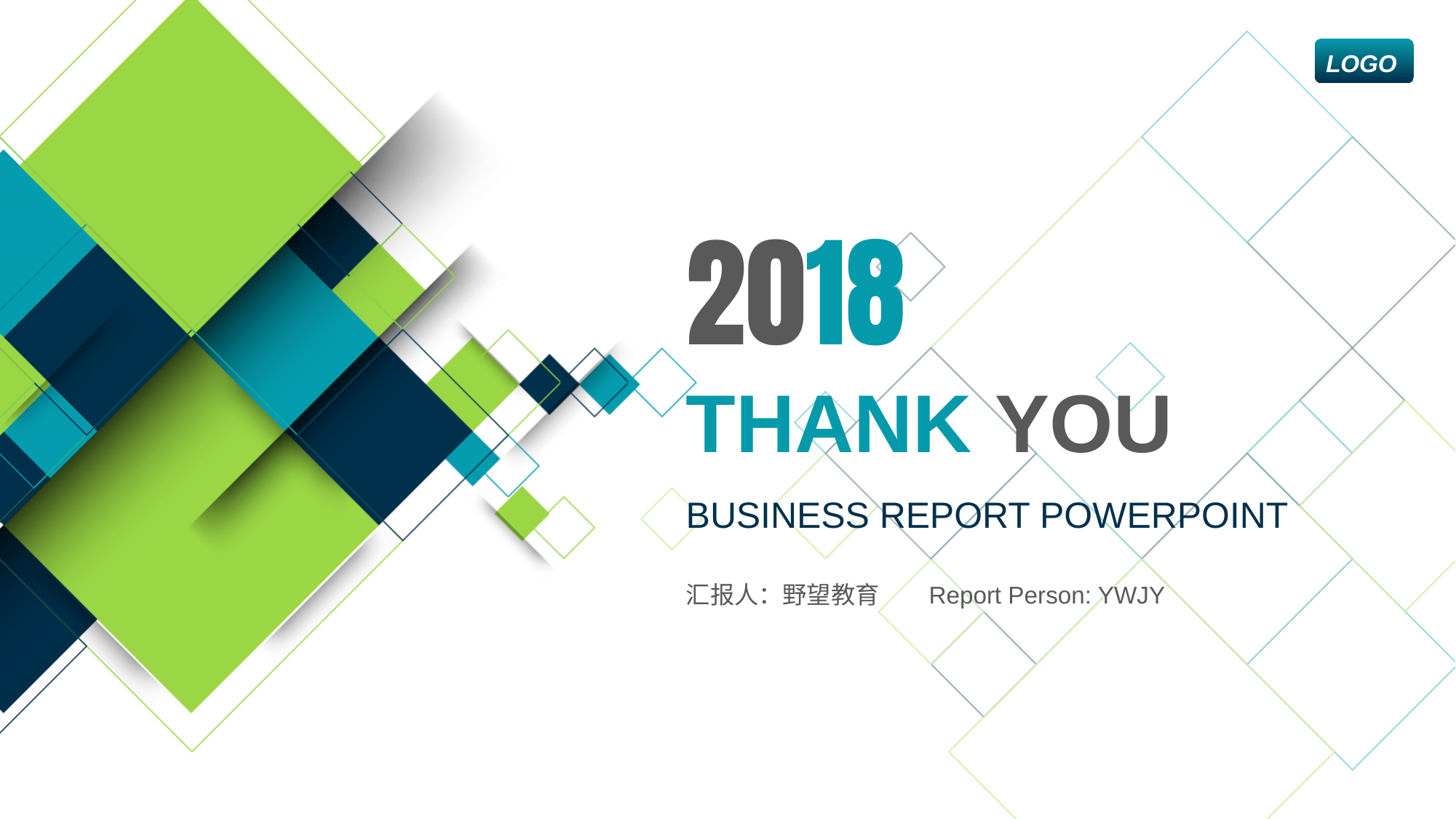

LOGO
2018
Thank you
BUSINESS REPORT POWERPOINT
汇报人：野望教育        Report Person: YWJY